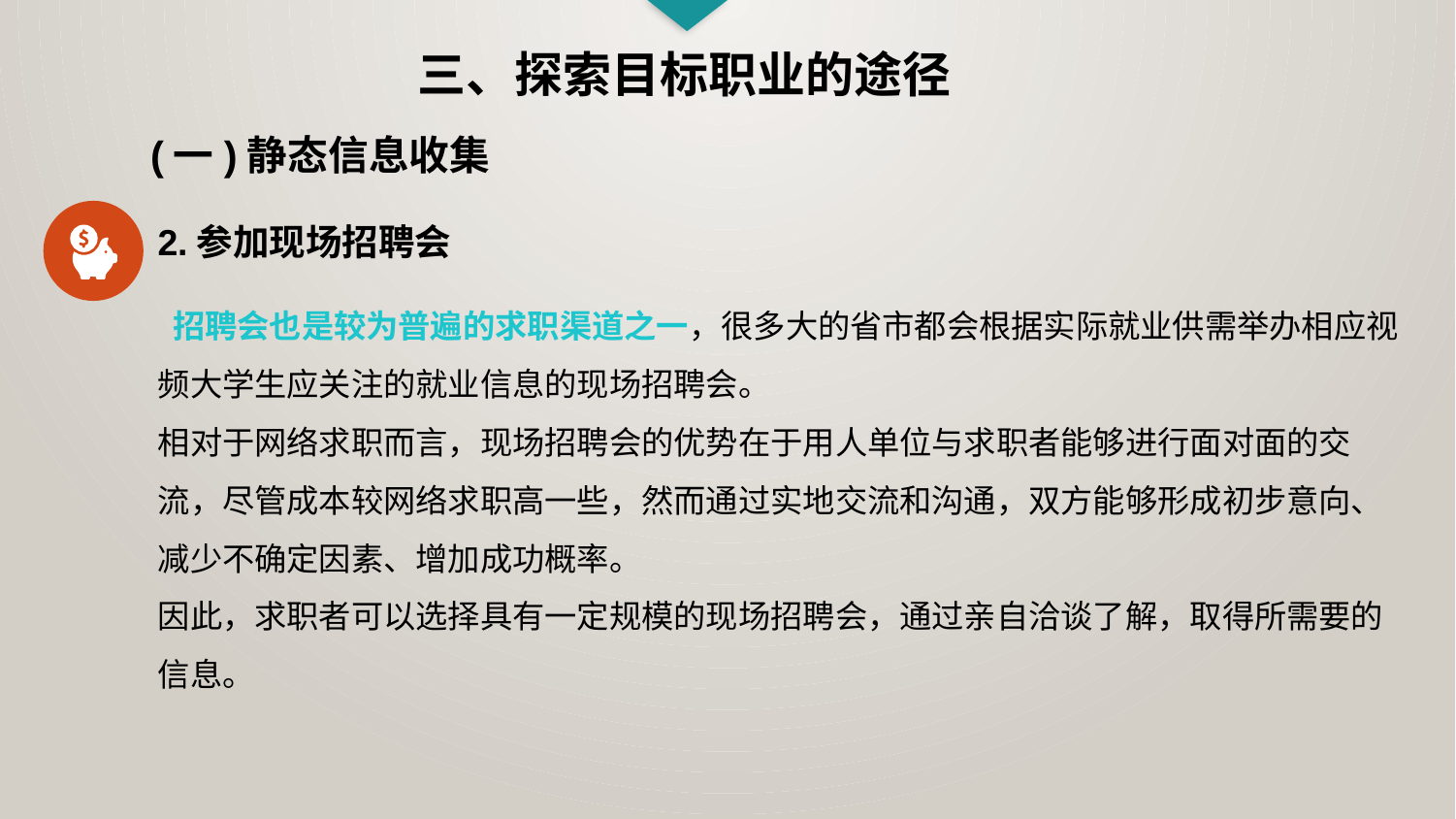

三、探索目标职业的途径
(一)静态信息收集

2.参加现场招聘会

 招聘会也是较为普遍的求职渠道之一，很多大的省市都会根据实际就业供需举办相应视频大学生应关注的就业信息的现场招聘会。
相对于网络求职而言，现场招聘会的优势在于用人单位与求职者能够进行面对面的交流，尽管成本较网络求职高一些，然而通过实地交流和沟通，双方能够形成初步意向、减少不确定因素、增加成功概率。
因此，求职者可以选择具有一定规模的现场招聘会，通过亲自洽谈了解，取得所需要的信息。
63